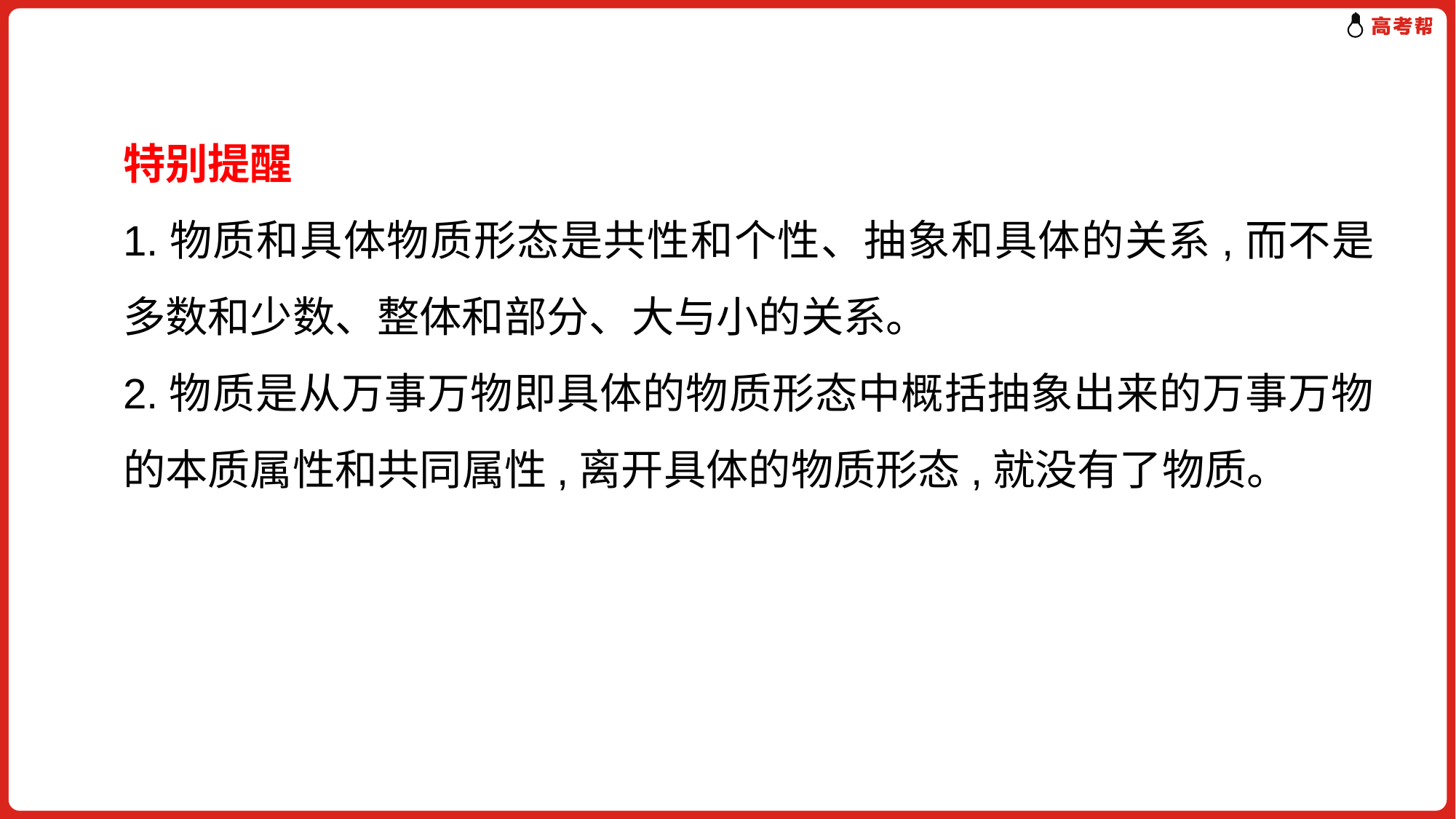

特别提醒
1.物质和具体物质形态是共性和个性、抽象和具体的关系,而不是多数和少数、整体和部分、大与小的关系。
2.物质是从万事万物即具体的物质形态中概括抽象出来的万事万物的本质属性和共同属性,离开具体的物质形态,就没有了物质。